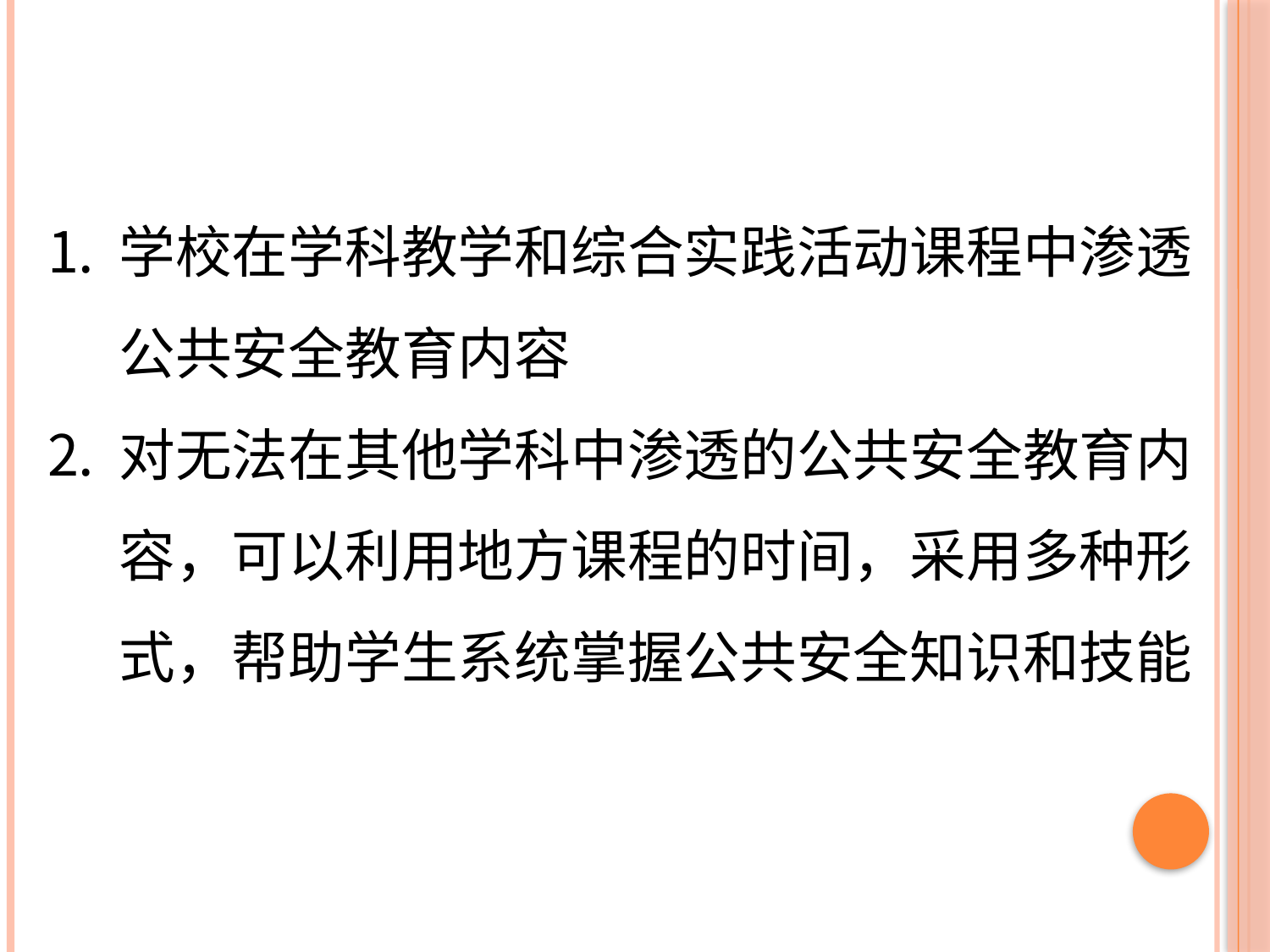

学校在学科教学和综合实践活动课程中渗透公共安全教育内容
对无法在其他学科中渗透的公共安全教育内容，可以利用地方课程的时间，采用多种形式，帮助学生系统掌握公共安全知识和技能